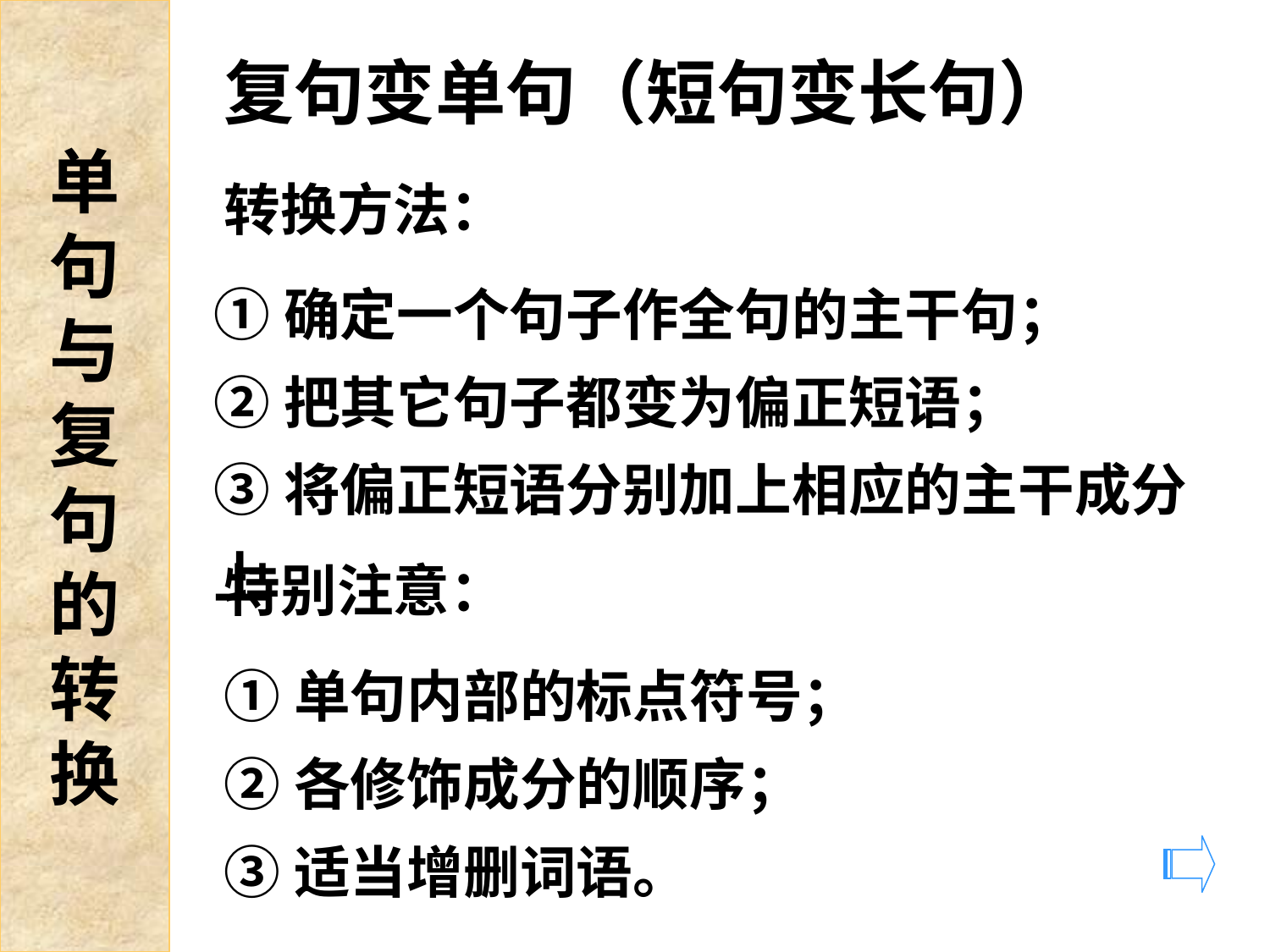

单
句
与
复
句
的
转
换
复句变单句（短句变长句）
转换方法：
①确定一个句子作全句的主干句；
②把其它句子都变为偏正短语；
③将偏正短语分别加上相应的主干成分上
特别注意：
①单句内部的标点符号；
②各修饰成分的顺序；
③适当增删词语。